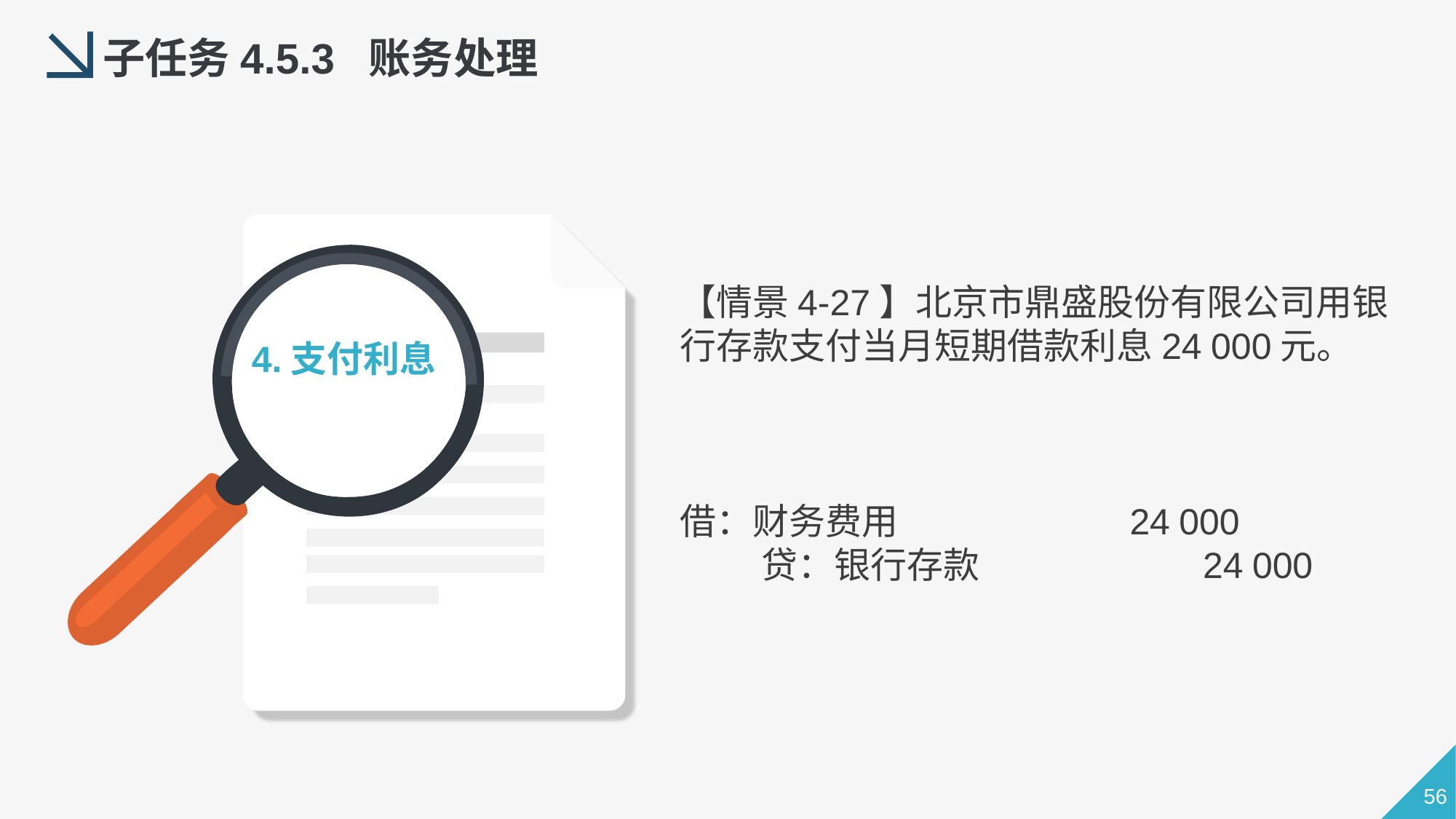

子任务4.5.3  账务处理

【情景4-27】北京市鼎盛股份有限公司用银行存款支付当月短期借款利息24 000元。
4.支付利息
借：财务费用                           24 000
        贷：银行存款                          24 000